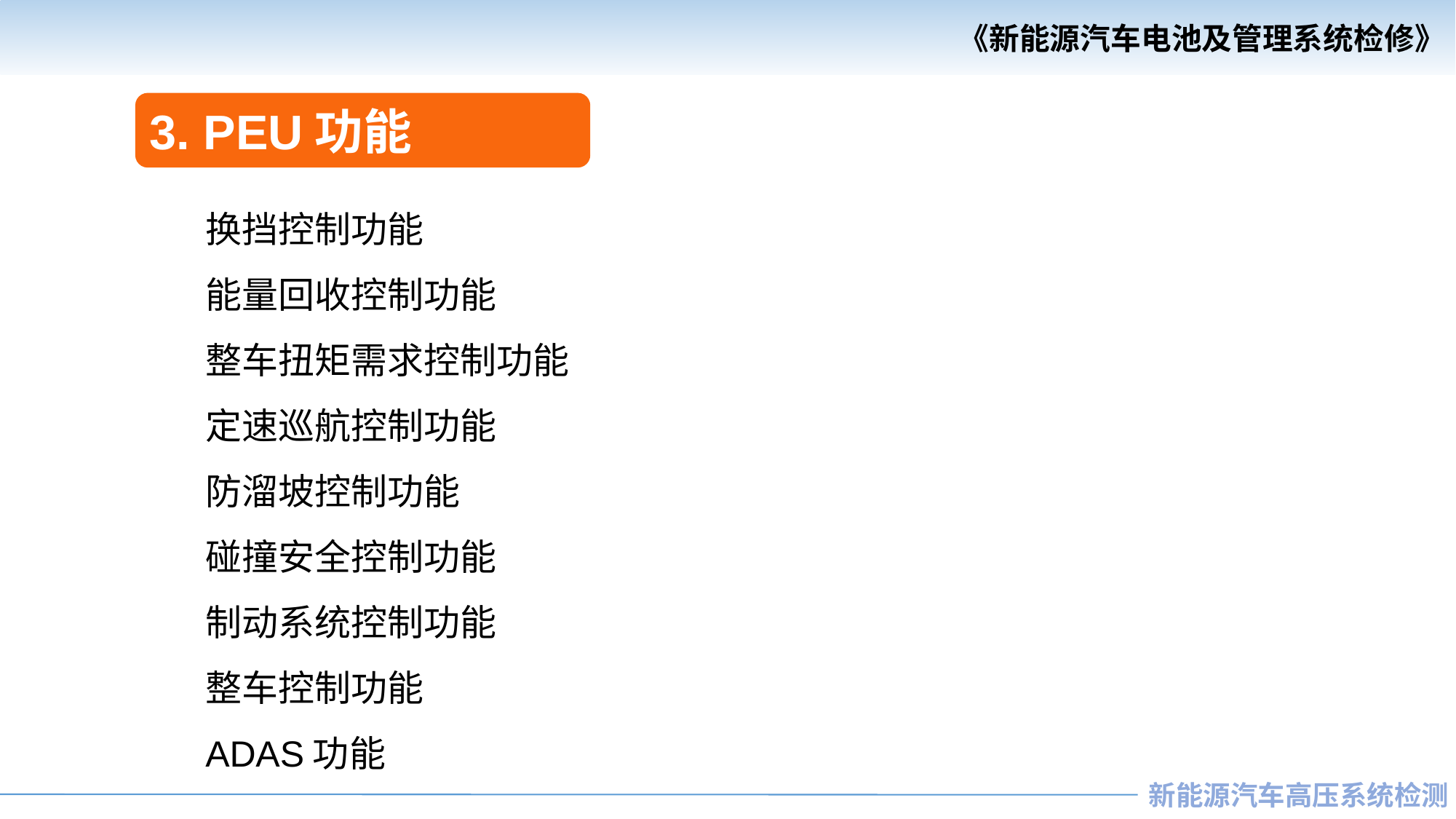

3. PEU功能
换挡控制功能
能量回收控制功能
整车扭矩需求控制功能
定速巡航控制功能
防溜坡控制功能
碰撞安全控制功能
制动系统控制功能
整车控制功能
ADAS功能